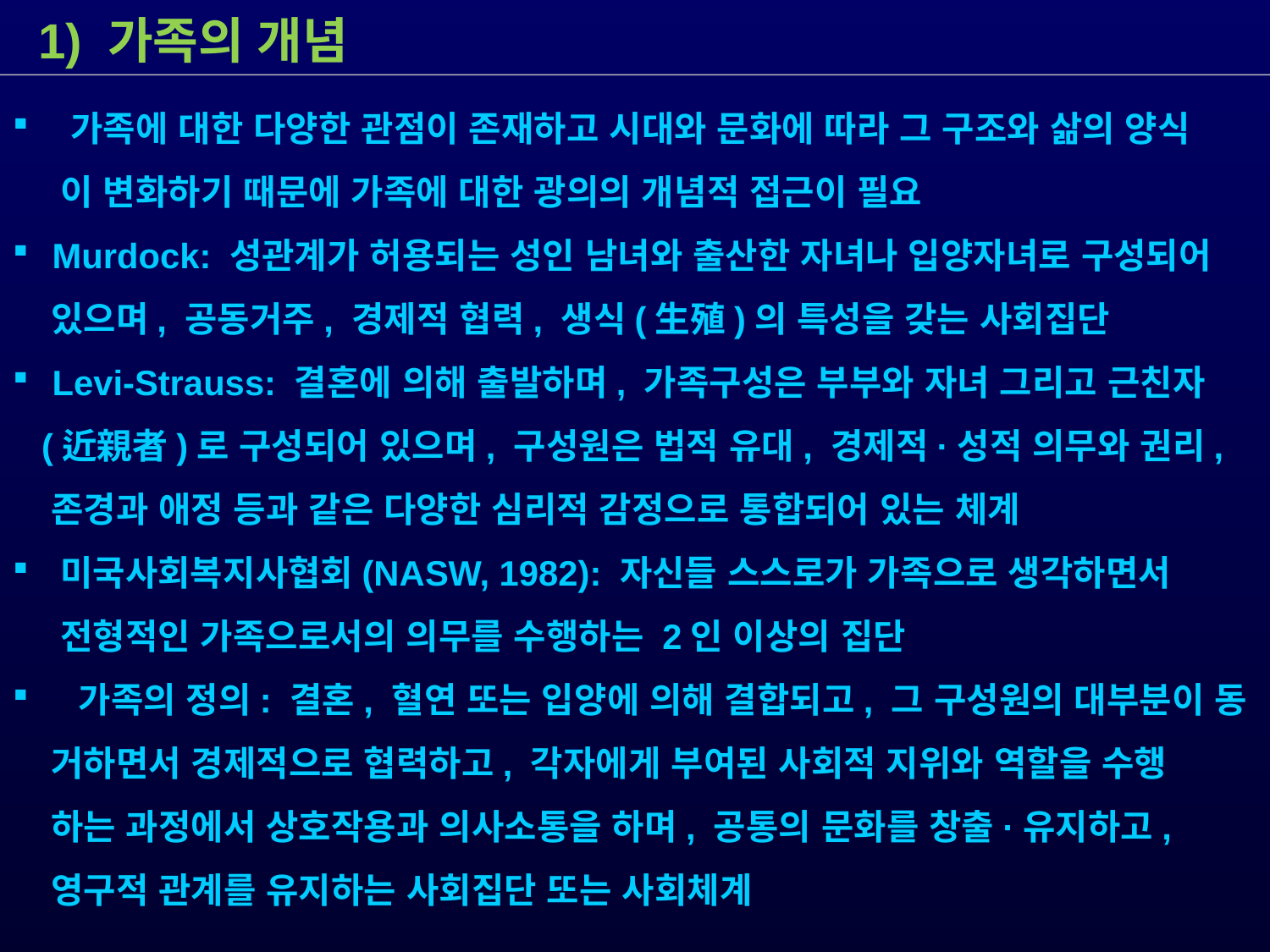

1) 가족의 개념

  가족에 대한 다양한 관점이 존재하고 시대와 문화에 따라 그 구조와 삶의 양식
    이 변화하기 때문에 가족에 대한 광의의 개념적 접근이 필요
 Murdock: 성관계가 허용되는 성인 남녀와 출산한 자녀나 입양자녀로 구성되어
   있으며, 공동거주, 경제적 협력, 생식(生殖)의 특성을 갖는 사회집단
 Levi-Strauss: 결혼에 의해 출발하며, 가족구성은 부부와 자녀 그리고 근친자
   (近親者)로 구성되어 있으며, 구성원은 법적 유대, 경제적·성적 의무와 권리,
   존경과 애정 등과 같은 다양한 심리적 감정으로 통합되어 있는 체계
미국사회복지사협회(NASW, 1982): 자신들 스스로가 가족으로 생각하면서 전형적인 가족으로서의 의무를 수행하는 2인 이상의 집단
 가족의 정의: 결혼, 혈연 또는 입양에 의해 결합되고, 그 구성원의 대부분이 동
   거하면서 경제적으로 협력하고, 각자에게 부여된 사회적 지위와 역할을 수행
   하는 과정에서 상호작용과 의사소통을 하며, 공통의 문화를 창출·유지하고,
   영구적 관계를 유지하는 사회집단 또는 사회체계